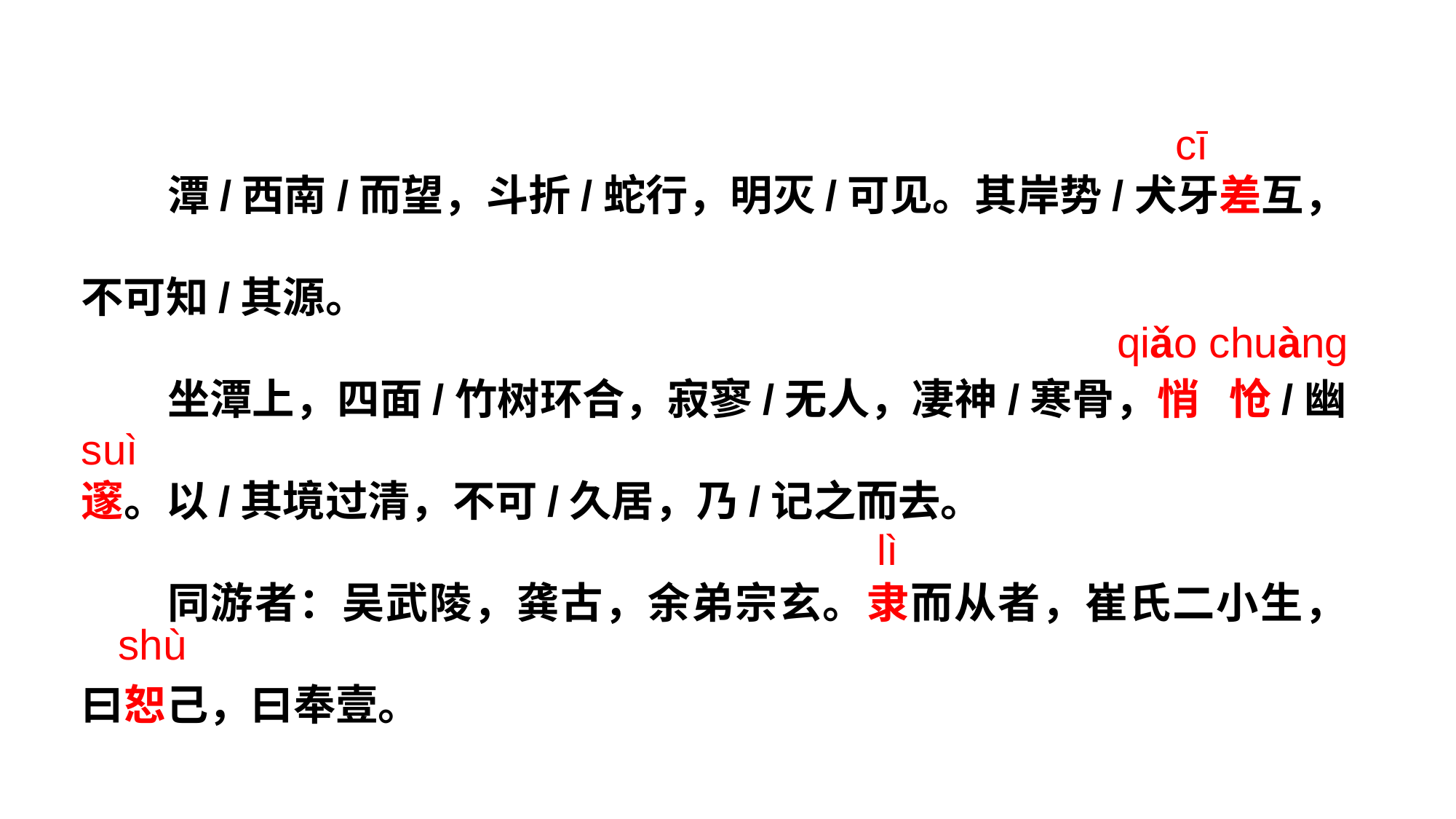

潭/西南/而望，斗折/蛇行，明灭/可见。其岸势/犬牙差互，不可知/其源。
坐潭上，四面/竹树环合，寂寥/无人，凄神/寒骨，悄   怆/幽邃。以/其境过清，不可/久居，乃/记之而去。
同游者：吴武陵，龚古，余弟宗玄。隶而从者，崔氏二小生，曰恕己，曰奉壹。
cī
qiǎo chuànɡ
suì
lì
shù